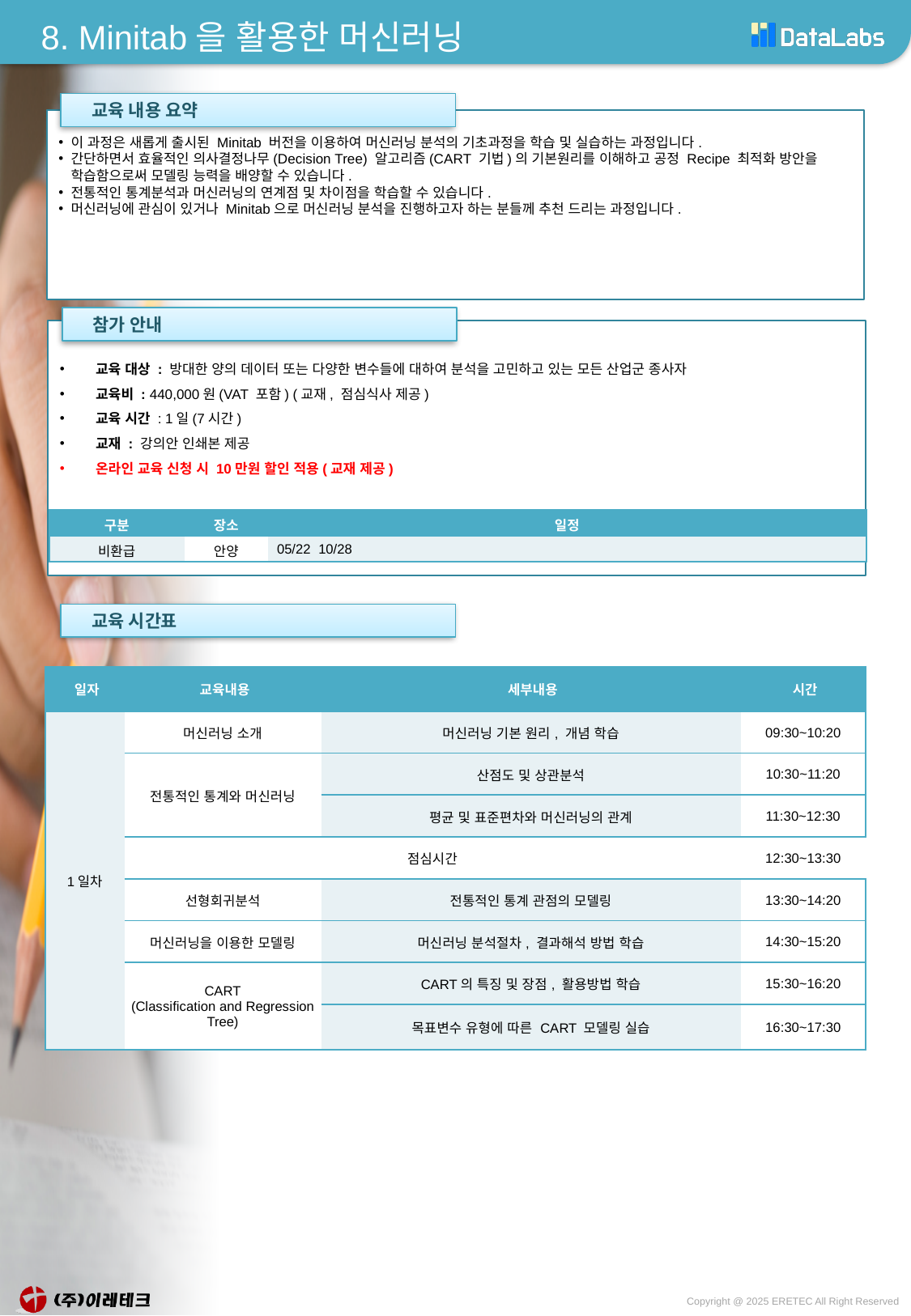

# 8. Minitab을 활용한 머신러닝
   교육 내용 요약

이 과정은 새롭게 출시된 Minitab 버전을 이용하여 머신러닝 분석의 기초과정을 학습 및 실습하는 과정입니다.
간단하면서 효율적인 의사결정나무(Decision Tree) 알고리즘(CART 기법)의 기본원리를 이해하고 공정 Recipe 최적화 방안을 학습함으로써 모델링 능력을 배양할 수 있습니다.
전통적인 통계분석과 머신러닝의 연계점 및 차이점을 학습할 수 있습니다.
머신러닝에 관심이 있거나 Minitab으로 머신러닝 분석을 진행하고자 하는 분들께 추천 드리는 과정입니다.
   참가 안내

 교육 대상 : 방대한 양의 데이터 또는 다양한 변수들에 대하여 분석을 고민하고 있는 모든 산업군 종사자
 교육비 : 440,000원(VAT 포함) (교재, 점심식사 제공)
 교육 시간 : 1일(7시간)
 교재 : 강의안 인쇄본 제공
 온라인 교육 신청 시 10만원 할인 적용(교재 제공)

| 구분 | 장소 | 일정 |
| --- | --- | --- |
| 비환급 | 안양 | 05/22 10/28 |
   교육 시간표
| 일자 | 교육내용 | 세부내용 | 시간 |
| --- | --- | --- | --- |
| 1일차 | 머신러닝 소개 | 머신러닝 기본 원리, 개념 학습 | 09:30~10:20 |
|  | 전통적인 통계와 머신러닝 | 산점도 및 상관분석 | 10:30~11:20 |
|  | 기초통계 | 평균 및 표준편차와 머신러닝의 관계 | 11:30~12:30 |
|  | 점심시간 |  | 12:30~13:30 |
|  | 선형회귀분석 | 전통적인 통계 관점의 모델링 | 13:30~14:20 |
|  | 머신러닝을 이용한 모델링 | 머신러닝 분석절차, 결과해석 방법 학습 | 14:30~15:20 |
|  | CART (Classification and Regression Tree) | CART의 특징 및 장점, 활용방법 학습 | 15:30~16:20 |
|  | 분산분석 | 목표변수 유형에 따른 CART 모델링 실습 | 16:30~17:30 |